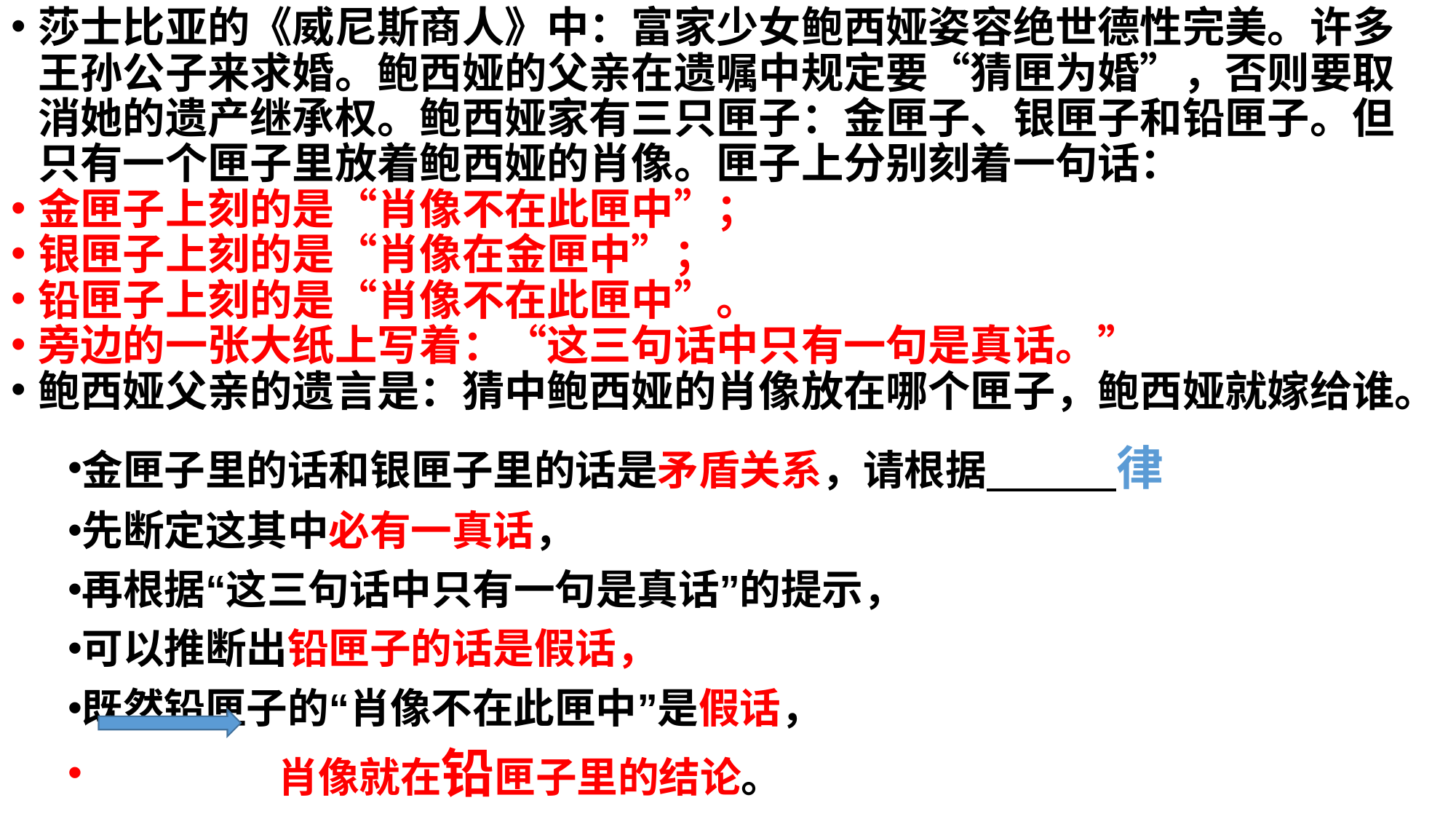

莎士比亚的《威尼斯商人》中：富家少女鲍西娅姿容绝世德性完美。许多王孙公子来求婚。鲍西娅的父亲在遗嘱中规定要“猜匣为婚”，否则要取消她的遗产继承权。鲍西娅家有三只匣子：金匣子、银匣子和铅匣子。但只有一个匣子里放着鲍西娅的肖像。匣子上分别刻着一句话：
金匣子上刻的是“肖像不在此匣中”；
银匣子上刻的是“肖像在金匣中”；
铅匣子上刻的是“肖像不在此匣中”。
旁边的一张大纸上写着：“这三句话中只有一句是真话。”
鲍西娅父亲的遗言是：猜中鲍西娅的肖像放在哪个匣子，鲍西娅就嫁给谁。
金匣子里的话和银匣子里的话是矛盾关系，请根据              律
先断定这其中必有一真话，
再根据“这三句话中只有一句是真话”的提示，
可以推断出铅匣子的话是假话，
既然铅匣子的“肖像不在此匣中”是假话，
                    肖像就在铅匣子里的结论。